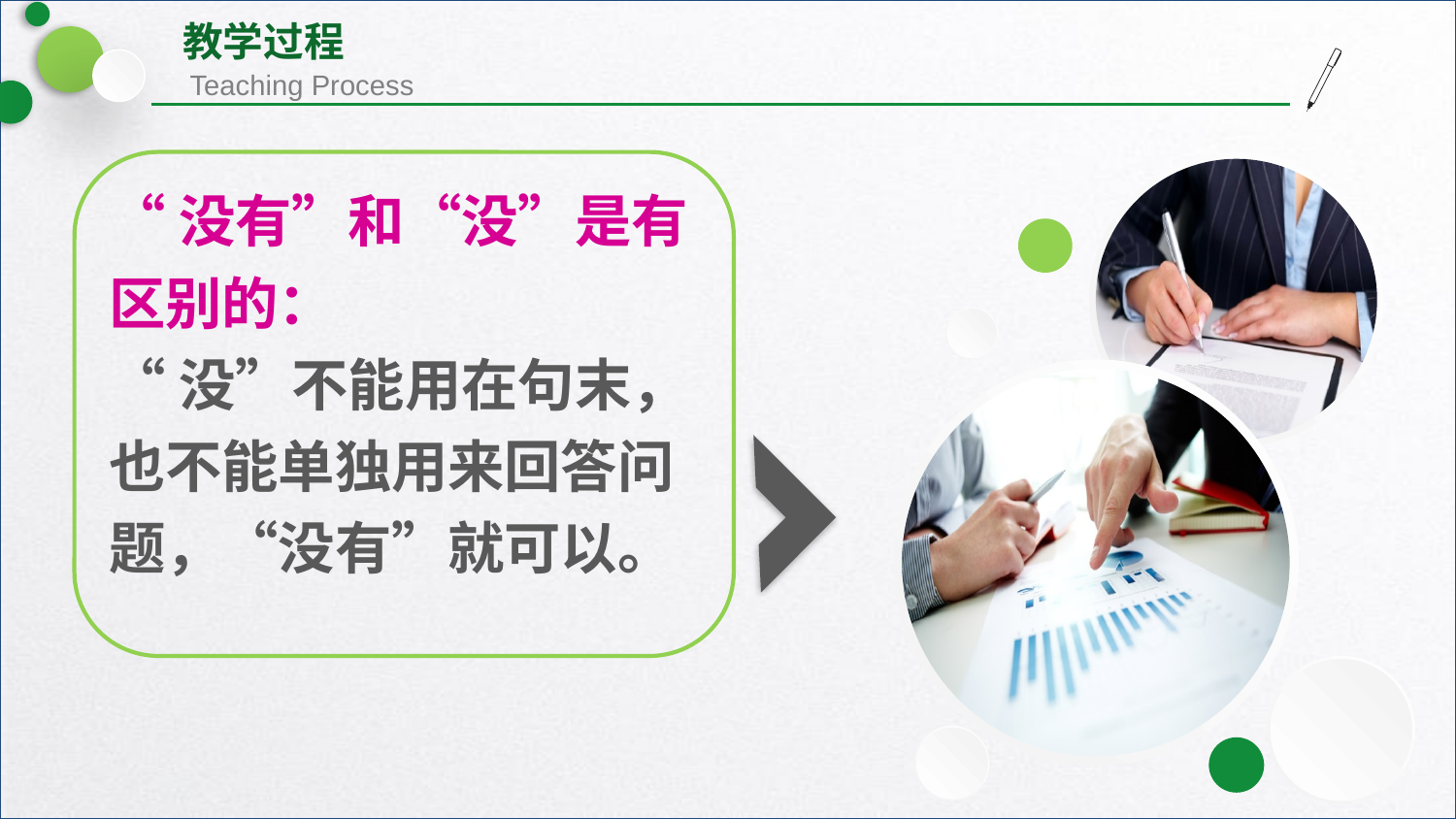

“没有”和“没”是有区别的：
“没”不能用在句末，也不能单独用来回答问题，“没有”就可以。